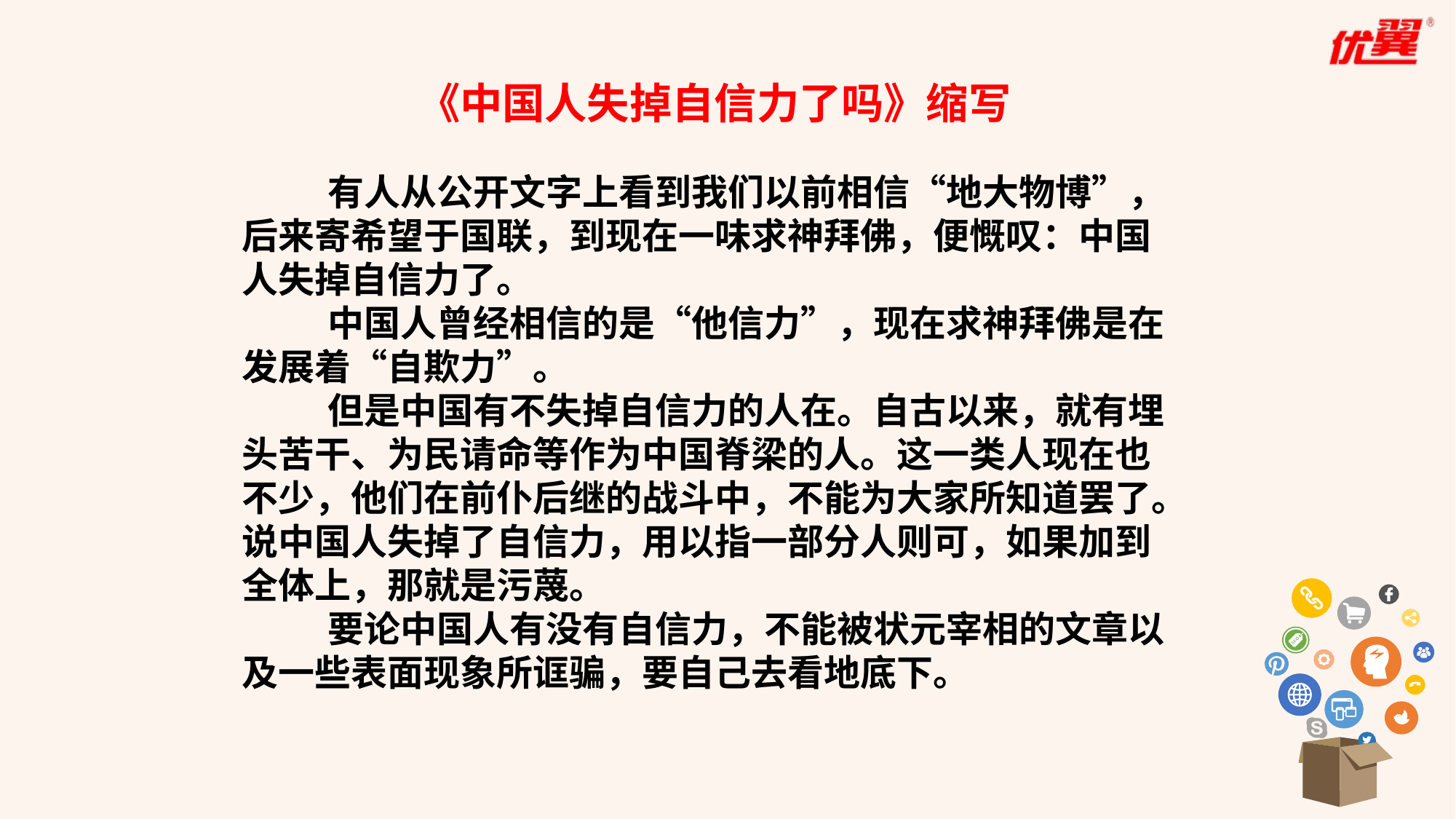

《中国人失掉自信力了吗》缩写
有人从公开文字上看到我们以前相信“地大物博”，后来寄希望于国联，到现在一味求神拜佛，便慨叹：中国人失掉自信力了。
中国人曾经相信的是“他信力”，现在求神拜佛是在发展着“自欺力”。
但是中国有不失掉自信力的人在。自古以来，就有埋头苦干、为民请命等作为中国脊梁的人。这一类人现在也不少，他们在前仆后继的战斗中，不能为大家所知道罢了。说中国人失掉了自信力，用以指一部分人则可，如果加到全体上，那就是污蔑。
要论中国人有没有自信力，不能被状元宰相的文章以及一些表面现象所诓骗，要自己去看地底下。